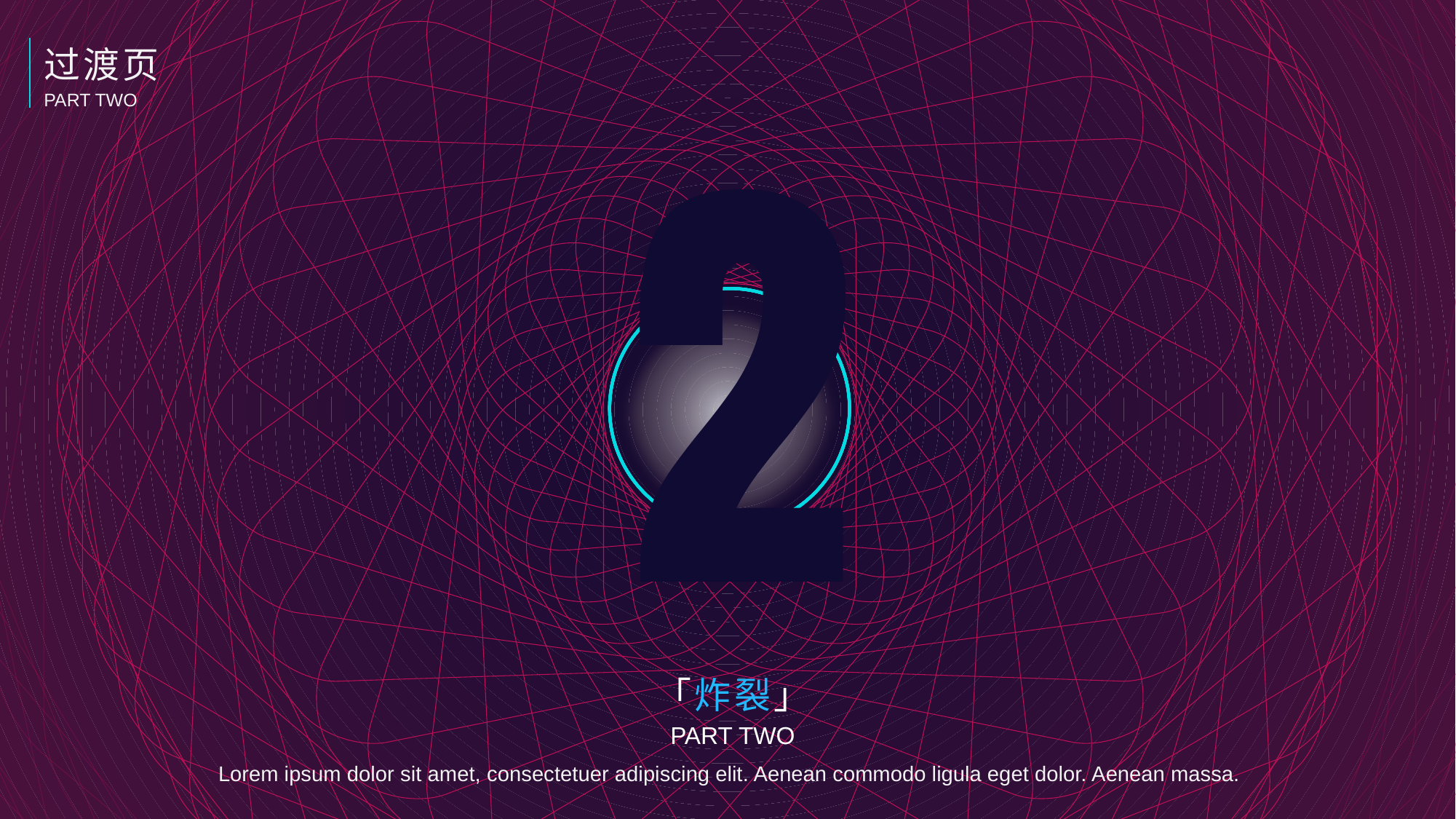

过渡页
PART TWO
2
「炸裂」
PART TWO
Lorem ipsum dolor sit amet, consectetuer adipiscing elit. Aenean commodo ligula eget dolor. Aenean massa.